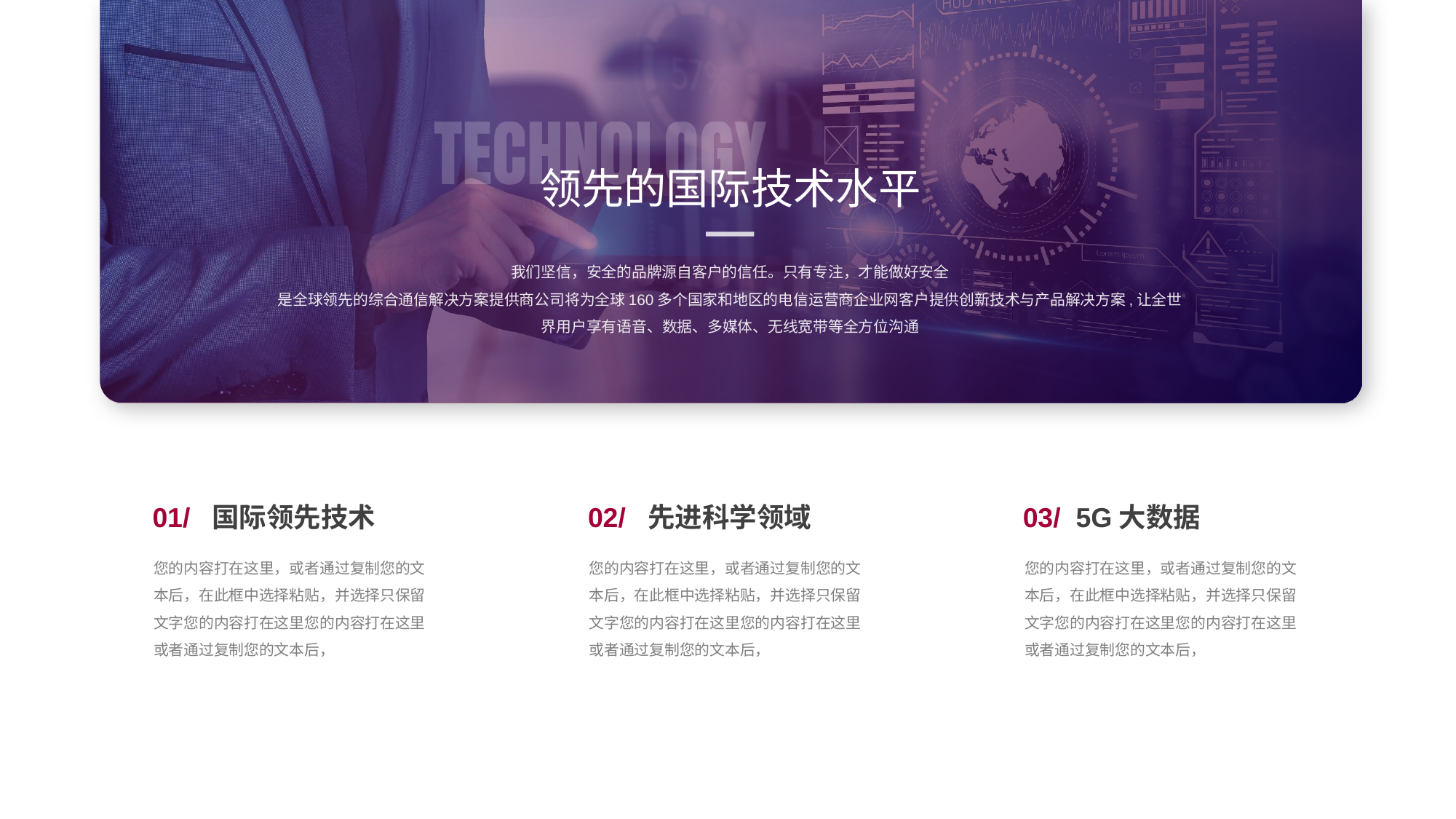

TECHNOLOGY
领先的国际技术水平
我们坚信，安全的品牌源自客户的信任。只有专注，才能做好安全
是全球领先的综合通信解决方案提供商公司将为全球160多个国家和地区的电信运营商企业网客户提供创新技术与产品解决方案,让全世界用户享有语音、数据、多媒体、无线宽带等全方位沟通
01/  国际领先技术
您的内容打在这里，或者通过复制您的文本后，在此框中选择粘贴，并选择只保留文字您的内容打在这里您的内容打在这里或者通过复制您的文本后，
02/  先进科学领域
您的内容打在这里，或者通过复制您的文本后，在此框中选择粘贴，并选择只保留文字您的内容打在这里您的内容打在这里或者通过复制您的文本后，
03/  5G大数据
您的内容打在这里，或者通过复制您的文本后，在此框中选择粘贴，并选择只保留文字您的内容打在这里您的内容打在这里或者通过复制您的文本后，